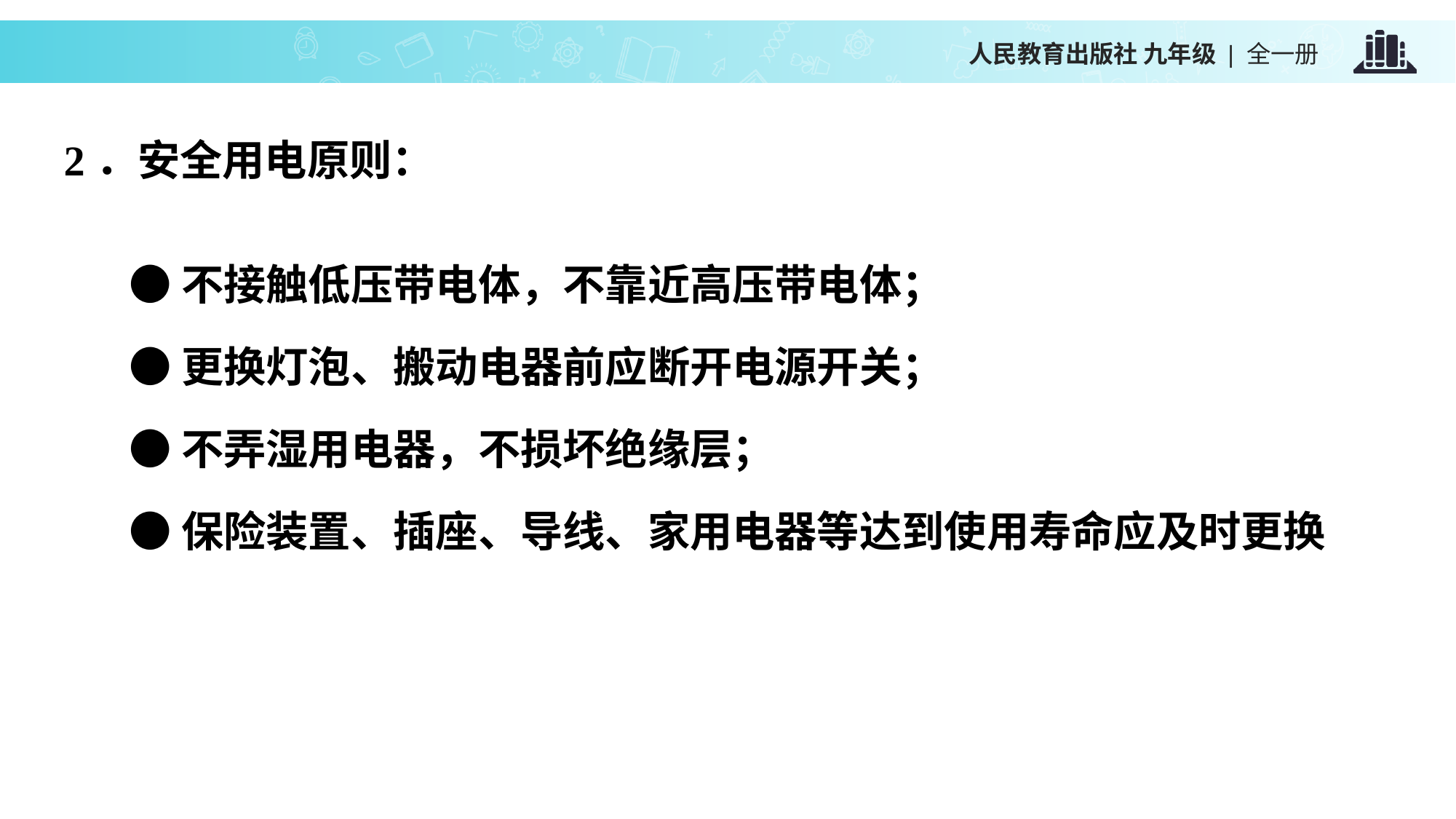

2．安全用电原则：
　　● 不接触低压带电体，不靠近高压带电体；
　　● 更换灯泡、搬动电器前应断开电源开关；
　　● 不弄湿用电器，不损坏绝缘层；
　　● 保险装置、插座、导线、家用电器等达到使用寿命应及时更换